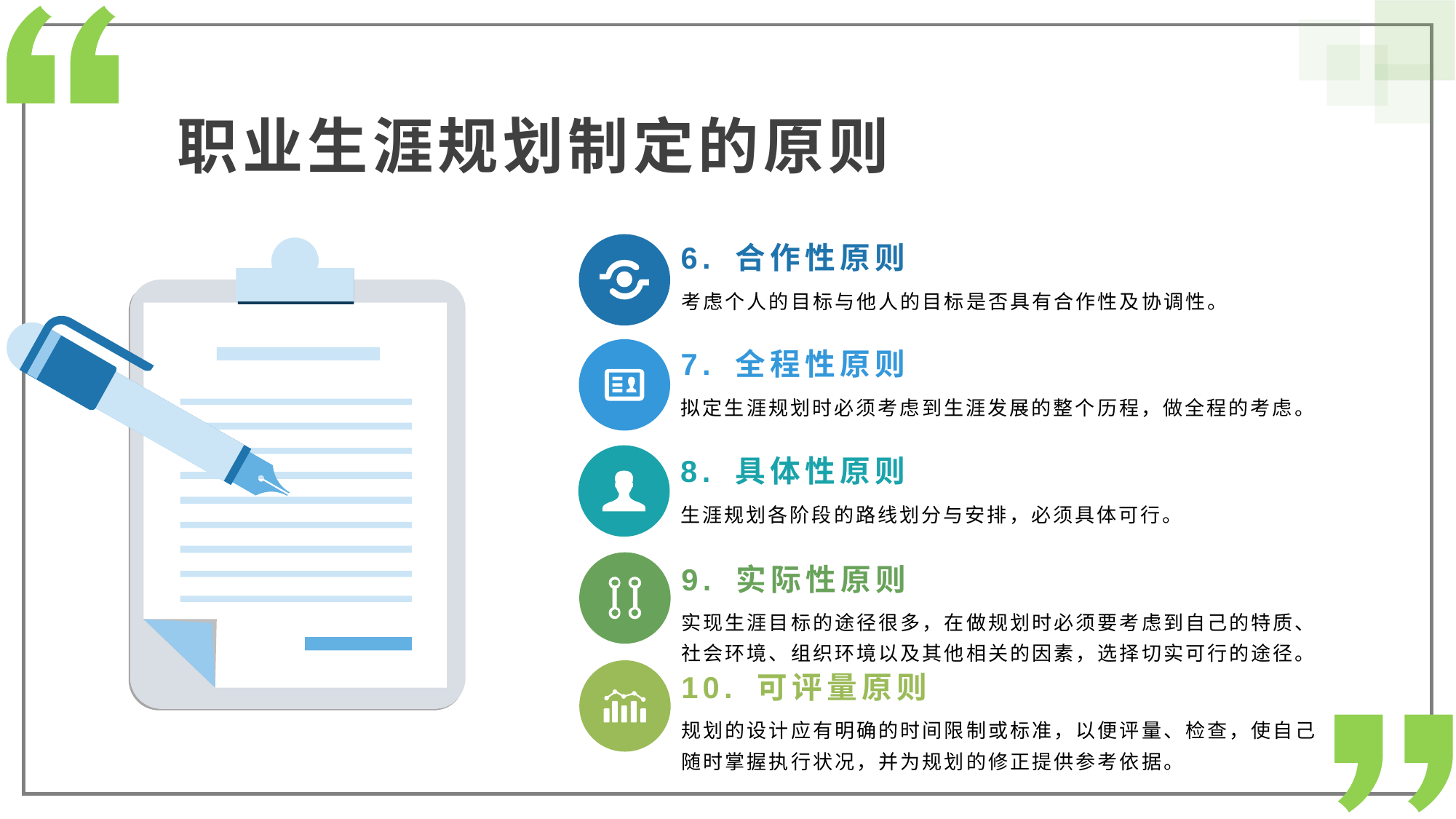

职业生涯规划制定的原则
6. 合作性原则

考虑个人的目标与他人的目标是否具有合作性及协调性。

7. 全程性原则

拟定生涯规划时必须考虑到生涯发展的整个历程，做全程的考虑。

8. 具体性原则

生涯规划各阶段的路线划分与安排，必须具体可行。

9. 实际性原则

实现生涯目标的途径很多，在做规划时必须要考虑到自己的特质、社会环境、组织环境以及其他相关的因素，选择切实可行的途径。

10. 可评量原则

规划的设计应有明确的时间限制或标准，以便评量、检查，使自己随时掌握执行状况，并为规划的修正提供参考依据。